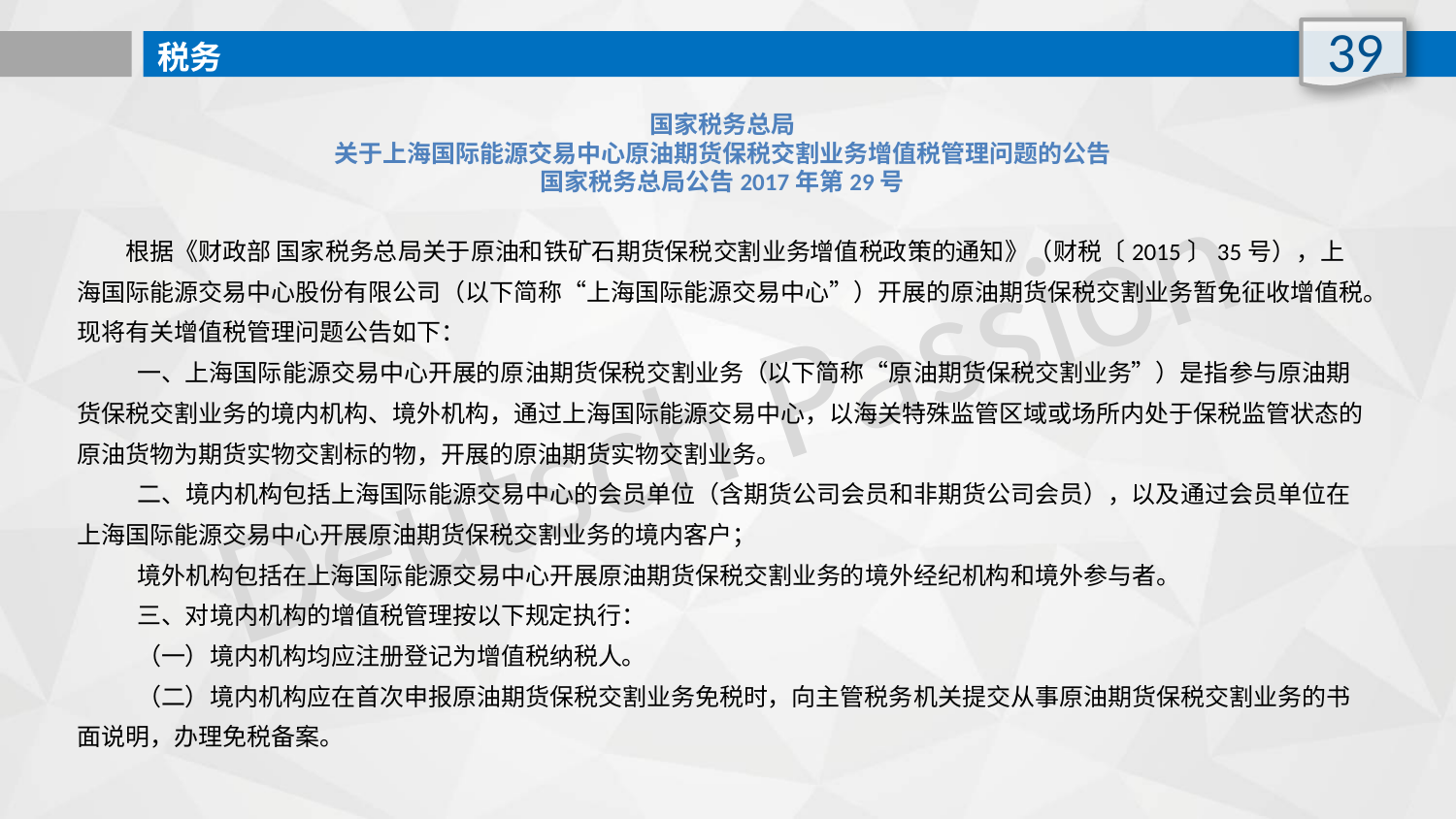

39

税务

国家税务总局
关于上海国际能源交易中心原油期货保税交割业务增值税管理问题的公告
国家税务总局公告2017年第29号

　　根据《财政部 国家税务总局关于原油和铁矿石期货保税交割业务增值税政策的通知》（财税〔2015〕35号），上海国际能源交易中心股份有限公司（以下简称“上海国际能源交易中心”）开展的原油期货保税交割业务暂免征收增值税。现将有关增值税管理问题公告如下：
 　　一、上海国际能源交易中心开展的原油期货保税交割业务（以下简称“原油期货保税交割业务”）是指参与原油期货保税交割业务的境内机构、境外机构，通过上海国际能源交易中心，以海关特殊监管区域或场所内处于保税监管状态的原油货物为期货实物交割标的物，开展的原油期货实物交割业务。
 　　二、境内机构包括上海国际能源交易中心的会员单位（含期货公司会员和非期货公司会员），以及通过会员单位在上海国际能源交易中心开展原油期货保税交割业务的境内客户；
 　　境外机构包括在上海国际能源交易中心开展原油期货保税交割业务的境外经纪机构和境外参与者。
 　　三、对境内机构的增值税管理按以下规定执行：
 　　（一）境内机构均应注册登记为增值税纳税人。
 　　（二）境内机构应在首次申报原油期货保税交割业务免税时，向主管税务机关提交从事原油期货保税交割业务的书面说明，办理免税备案。
Deutsch Passion